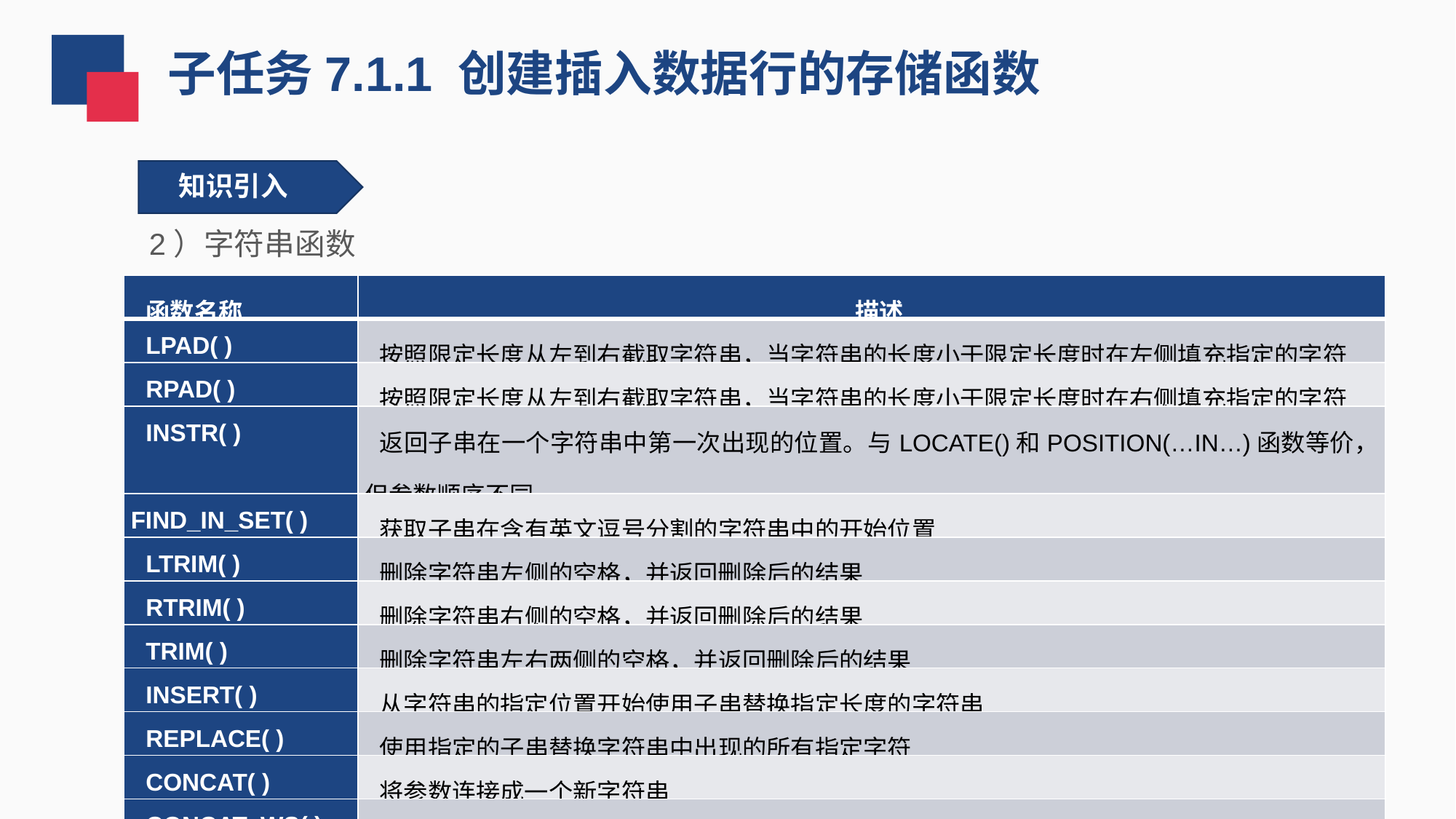

子任务7.1.1 创建插入数据行的存储函数

知识引入
2）字符串函数
| 函数名称 | 描述 |
| --- | --- |
| LPAD( ) | 按照限定长度从左到右截取字符串，当字符串的长度小于限定长度时在左侧填充指定的字符 |
| RPAD( ) | 按照限定长度从左到右截取字符串，当字符串的长度小于限定长度时在右侧填充指定的字符 |
| INSTR( ) | 返回子串在一个字符串中第一次出现的位置。与LOCATE()和POSITION(…IN…)函数等价，但参数顺序不同。 |
| FIND\_IN\_SET( ) | 获取子串在含有英文逗号分割的字符串中的开始位置 |
| LTRIM( ) | 删除字符串左侧的空格，并返回删除后的结果 |
| RTRIM( ) | 删除字符串右侧的空格，并返回删除后的结果 |
| TRIM( ) | 删除字符串左右两侧的空格，并返回删除后的结果 |
| INSERT( ) | 从字符串的指定位置开始使用子串替换指定长度的字符串 |
| REPLACE( ) | 使用指定的子串替换字符串中出现的所有指定字符 |
| CONCAT( ) | 将参数连接成一个新字符串 |
| CONCAT\_WS( ) | 使用指定分隔符将参数连接成一个新字符串 |